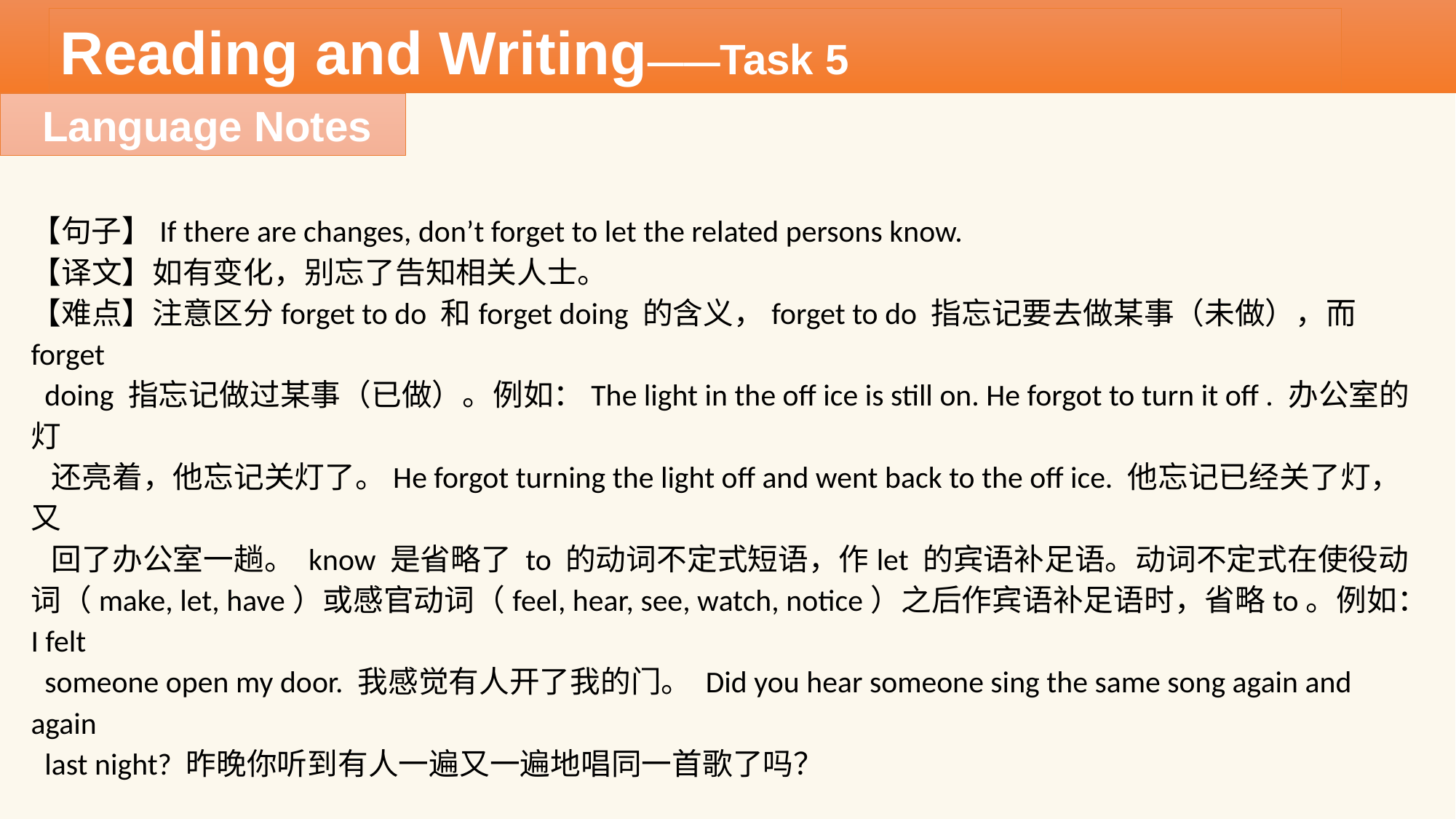

Reading and Writing——Task 5
Language Notes
【句子】If there are changes, don’t forget to let the related persons know.
【译文】如有变化，别忘了告知相关人士。
【难点】注意区分forget to do 和forget doing 的含义，forget to do 指忘记要去做某事（未做），而 forget
  doing 指忘记做过某事（已做）。例如：The light in the off ice is still on. He forgot to turn it off . 办公室的灯
  还亮着，他忘记关灯了。He forgot turning the light off and went back to the off ice. 他忘记已经关了灯，又
  回了办公室一趟。 know 是省略了 to 的动词不定式短语，作let 的宾语补足语。动词不定式在使役动词（make, let, have）或感官动词（feel, hear, see, watch, notice）之后作宾语补足语时，省略to。例如：I felt
  someone open my door. 我感觉有人开了我的门。 Did you hear someone sing the same song again and again
  last night? 昨晚你听到有人一遍又一遍地唱同一首歌了吗？